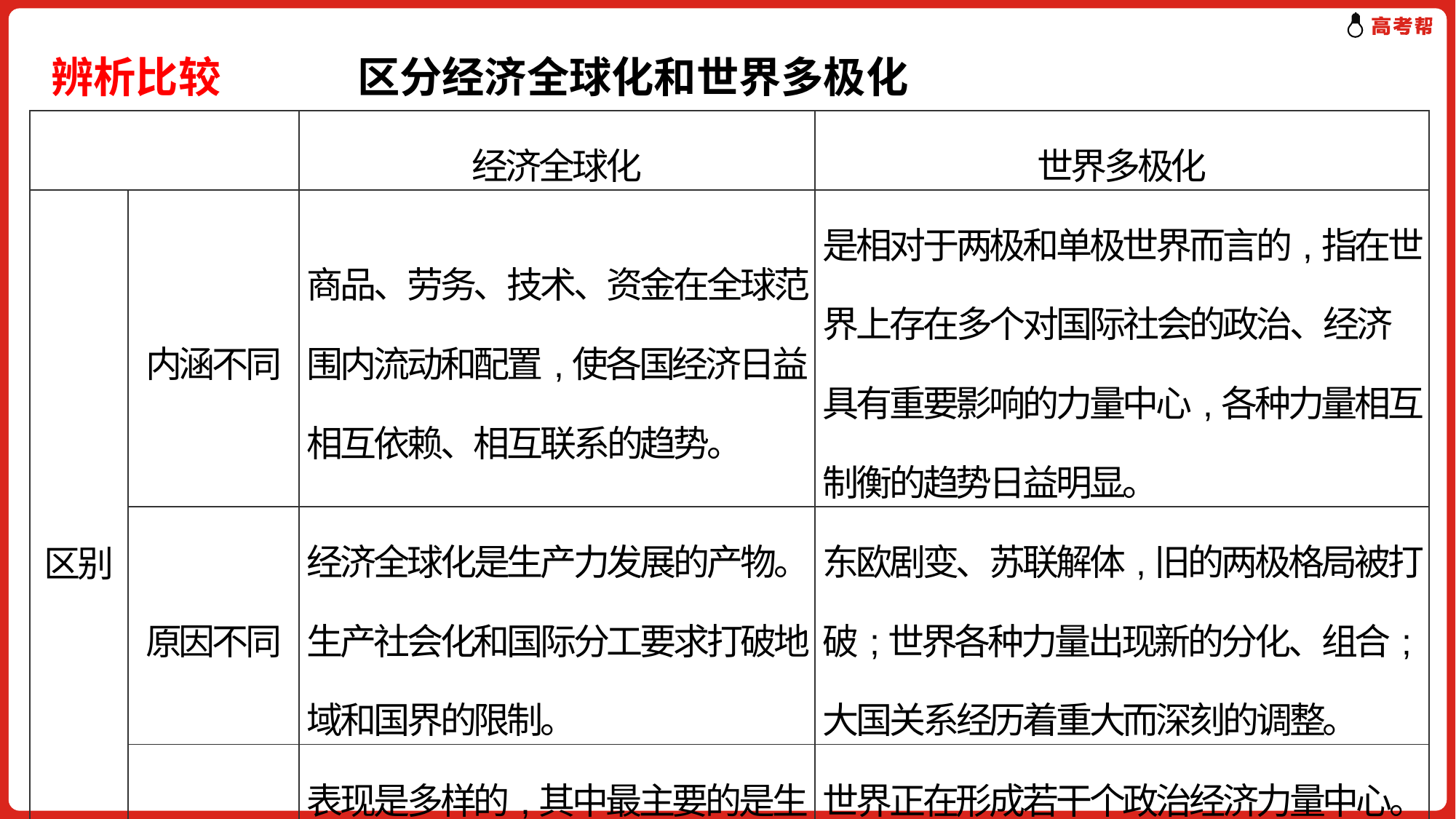

# 辨析比较 　　　区分经济全球化和世界多极化
|  |  | 经济全球化 | 世界多极化 |
| --- | --- | --- | --- |
| 区别 | 内涵不同 | 商品、劳务、技术、资金在全球范围内流动和配置,使各国经济日益相互依赖、相互联系的趋势。 | 是相对于两极和单极世界而言的,指在世界上存在多个对国际社会的政治、经济具有重要影响的力量中心,各种力量相互制衡的趋势日益明显。 |
|  | 原因不同 | 经济全球化是生产力发展的产物。生产社会化和国际分工要求打破地域和国界的限制。 | 东欧剧变、苏联解体,旧的两极格局被打破;世界各种力量出现新的分化、组合;大国关系经历着重大而深刻的调整。 |
|  | 表现不同 | 表现是多样的,其中最主要的是生产、贸易和资本的全球化。 | 世界正在形成若干个政治经济力量中心。以欧盟、美国、俄罗斯、中国等为代表。 |